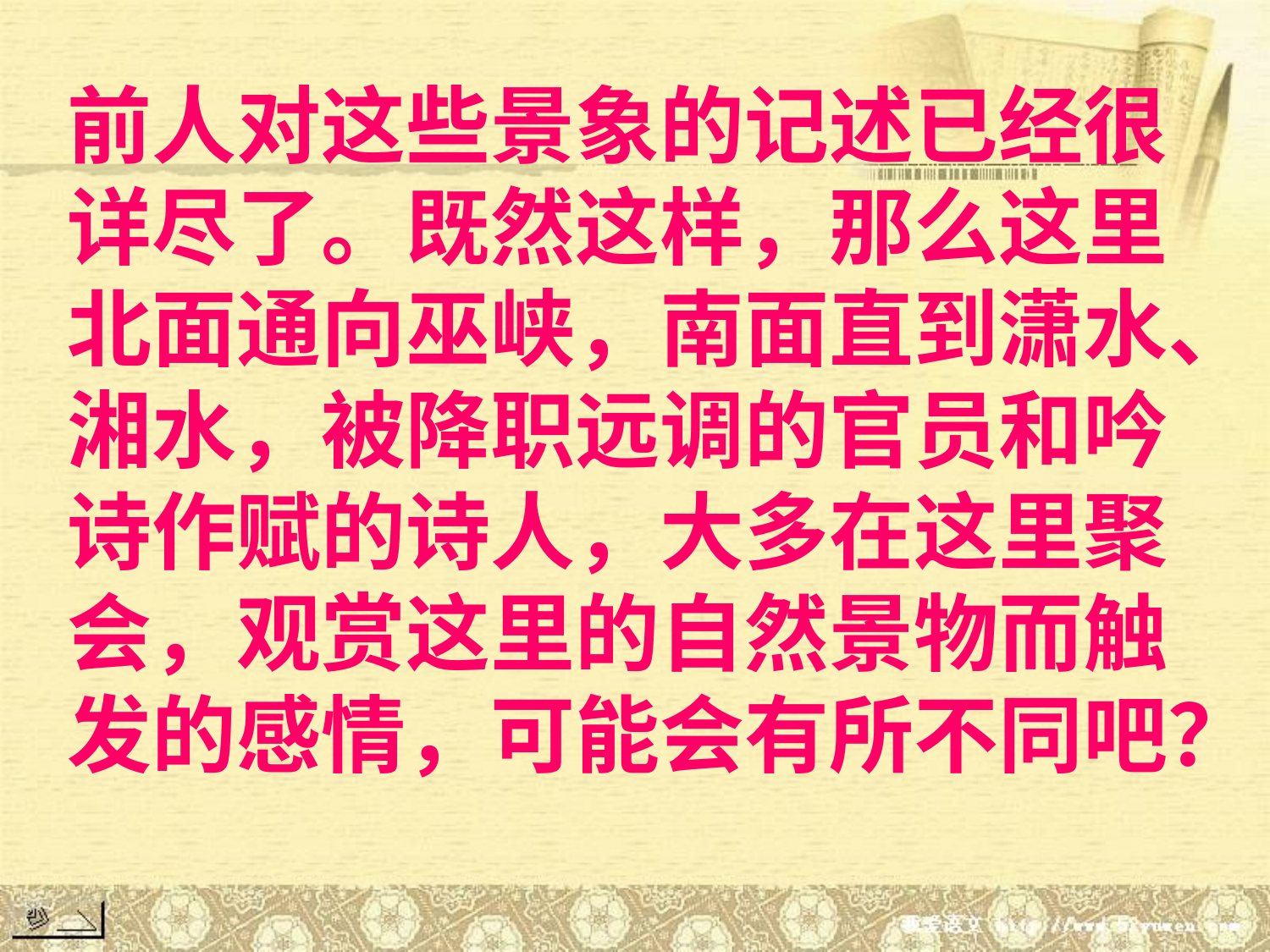

前人对这些景象的记述已经很详尽了。既然这样，那么这里北面通向巫峡，南面直到潇水、湘水，被降职远调的官员和吟诗作赋的诗人，大多在这里聚会，观赏这里的自然景物而触发的感情，可能会有所不同吧？